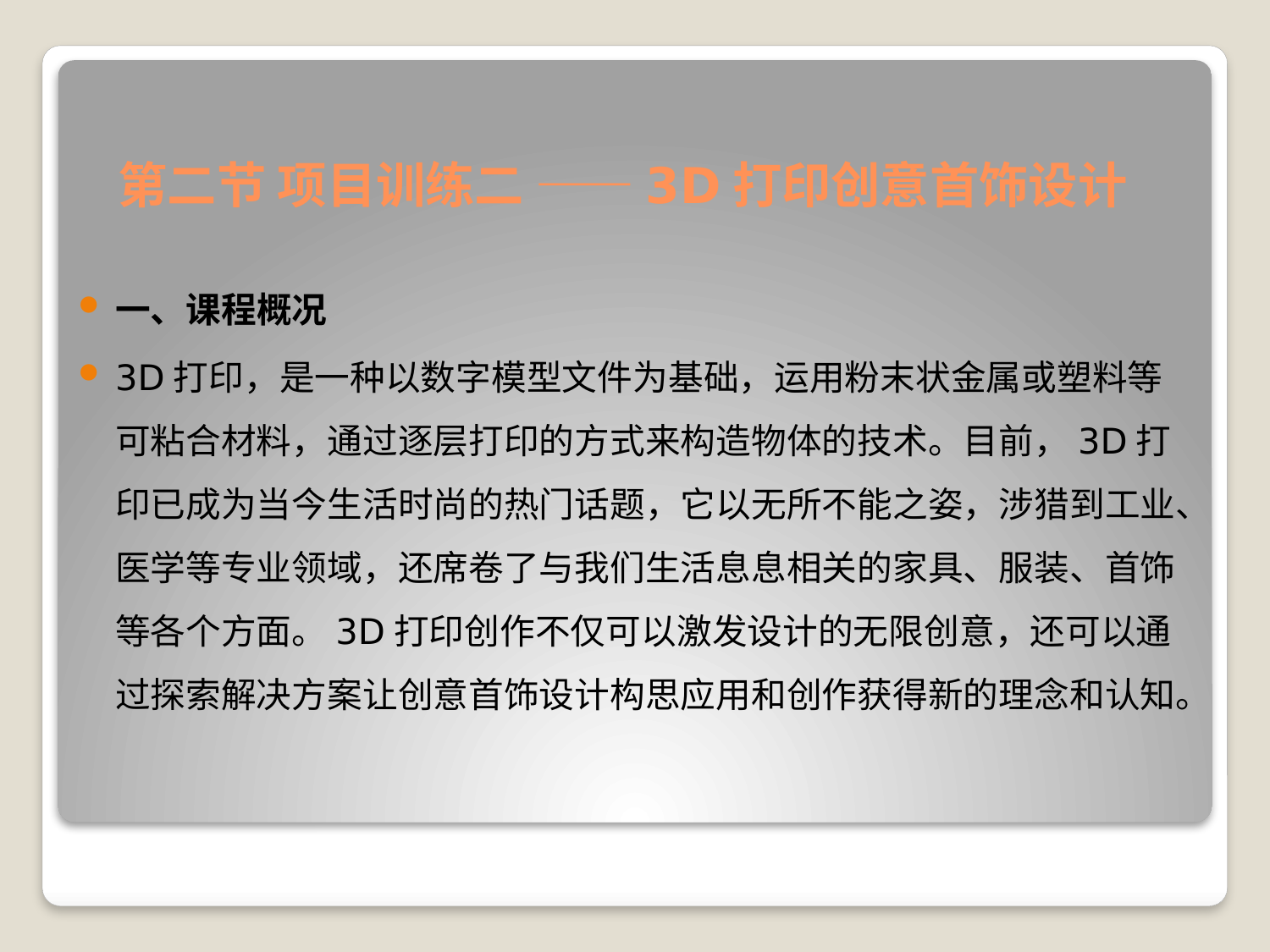

# 第二节 项目训练二 ——3D打印创意首饰设计
一、课程概况
3D打印，是一种以数字模型文件为基础，运用粉末状金属或塑料等可粘合材料，通过逐层打印的方式来构造物体的技术。目前，3D打印已成为当今生活时尚的热门话题，它以无所不能之姿，涉猎到工业、医学等专业领域，还席卷了与我们生活息息相关的家具、服装、首饰等各个方面。3D打印创作不仅可以激发设计的无限创意，还可以通过探索解决方案让创意首饰设计构思应用和创作获得新的理念和认知。